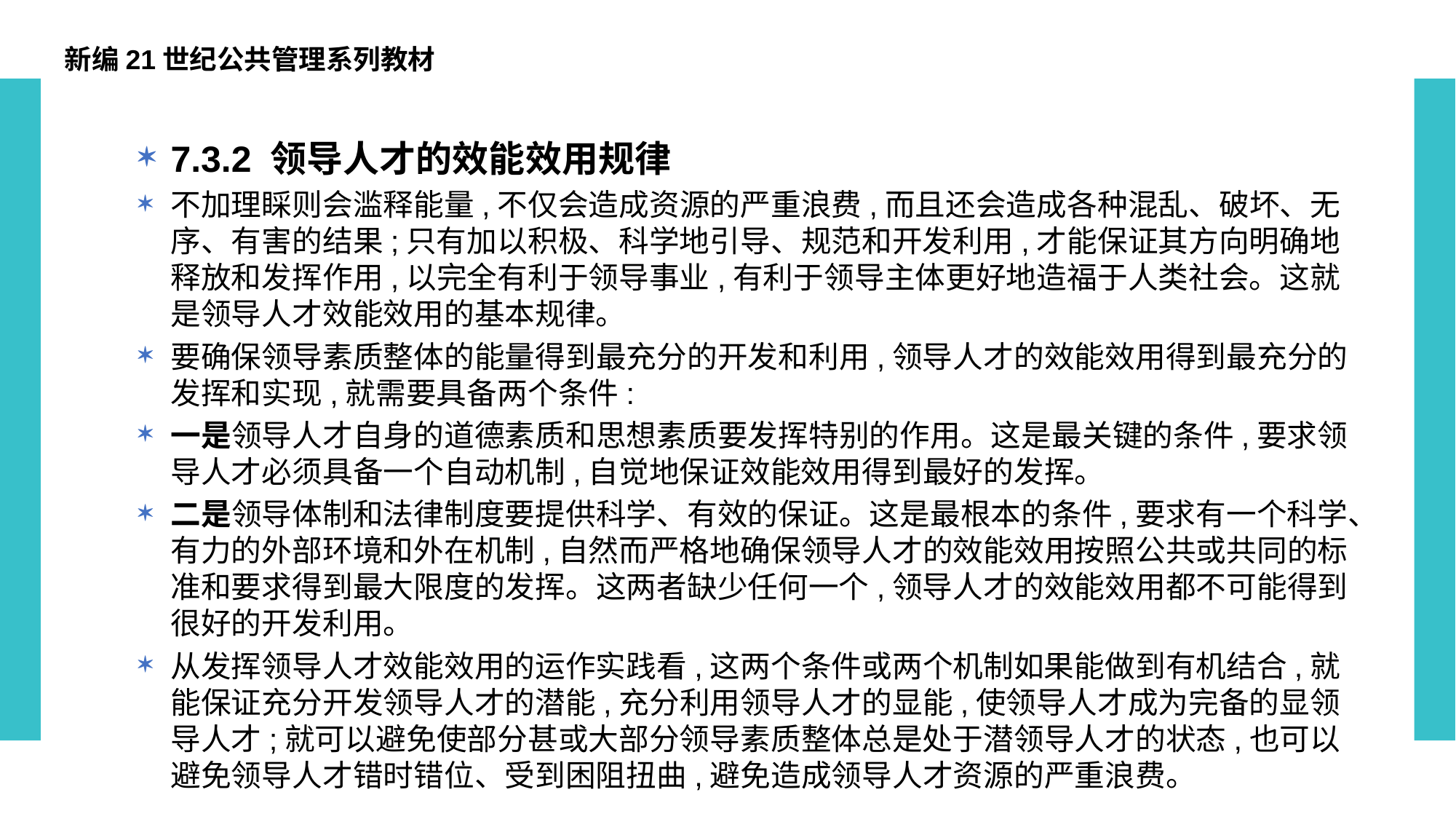

新编21世纪公共管理系列教材
7.3.2 领导人才的效能效用规律
不加理睬则会滥释能量,不仅会造成资源的严重浪费,而且还会造成各种混乱、破坏、无序、有害的结果;只有加以积极、科学地引导、规范和开发利用,才能保证其方向明确地释放和发挥作用,以完全有利于领导事业,有利于领导主体更好地造福于人类社会。这就是领导人才效能效用的基本规律。
要确保领导素质整体的能量得到最充分的开发和利用,领导人才的效能效用得到最充分的发挥和实现,就需要具备两个条件:
一是领导人才自身的道德素质和思想素质要发挥特别的作用。这是最关键的条件,要求领导人才必须具备一个自动机制,自觉地保证效能效用得到最好的发挥。
二是领导体制和法律制度要提供科学、有效的保证。这是最根本的条件,要求有一个科学、有力的外部环境和外在机制,自然而严格地确保领导人才的效能效用按照公共或共同的标准和要求得到最大限度的发挥。这两者缺少任何一个,领导人才的效能效用都不可能得到很好的开发利用。
从发挥领导人才效能效用的运作实践看,这两个条件或两个机制如果能做到有机结合,就能保证充分开发领导人才的潜能,充分利用领导人才的显能,使领导人才成为完备的显领导人才;就可以避免使部分甚或大部分领导素质整体总是处于潜领导人才的状态,也可以避免领导人才错时错位、受到困阻扭曲,避免造成领导人才资源的严重浪费。